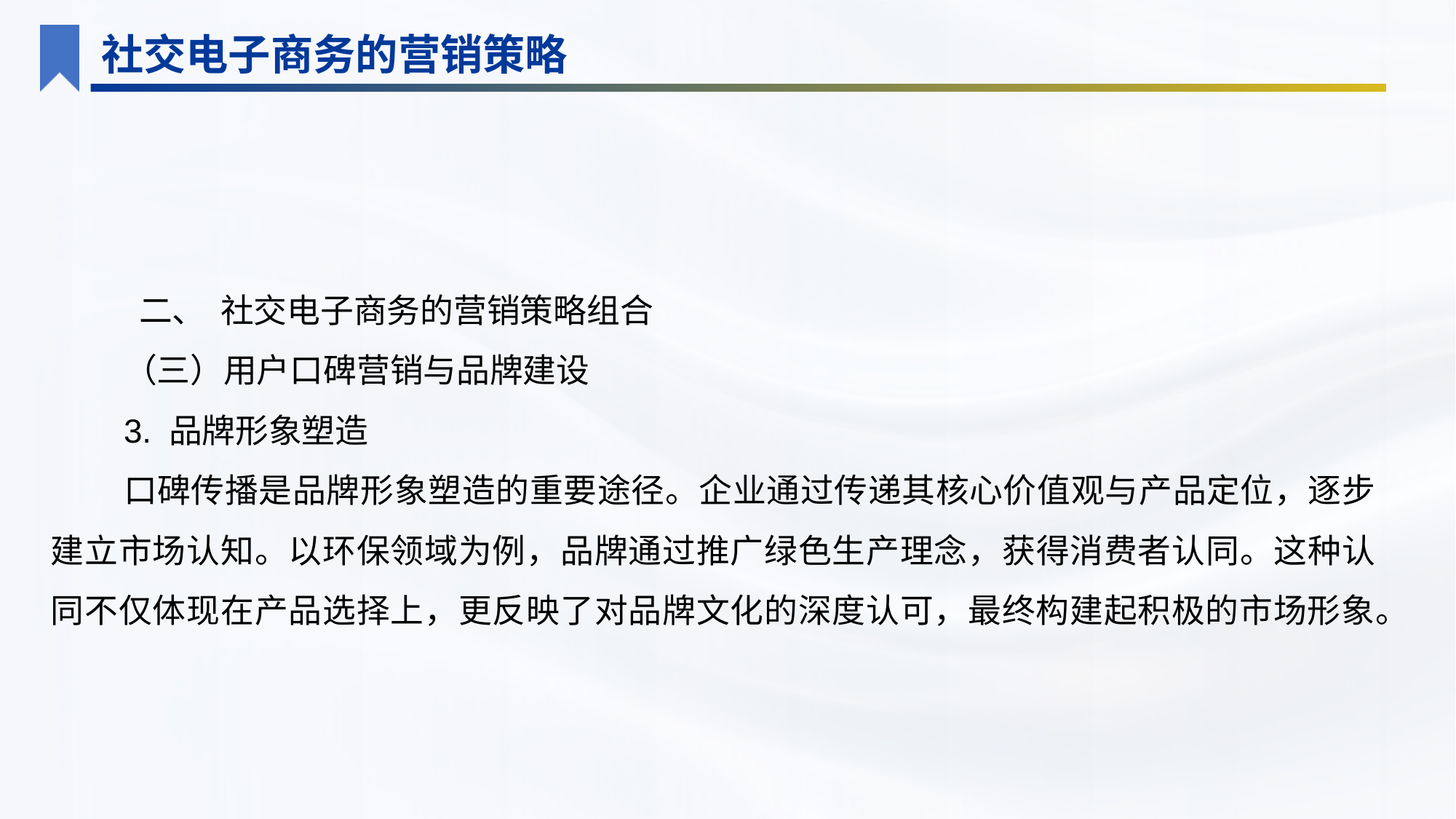

社交电子商务的营销策略
 二、  社交电子商务的营销策略组合
（三）用户口碑营销与品牌建设
3. 品牌形象塑造
口碑传播是品牌形象塑造的重要途径。企业通过传递其核心价值观与产品定位，逐步建立市场认知。以环保领域为例，品牌通过推广绿色生产理念，获得消费者认同。这种认同不仅体现在产品选择上，更反映了对品牌文化的深度认可，最终构建起积极的市场形象。